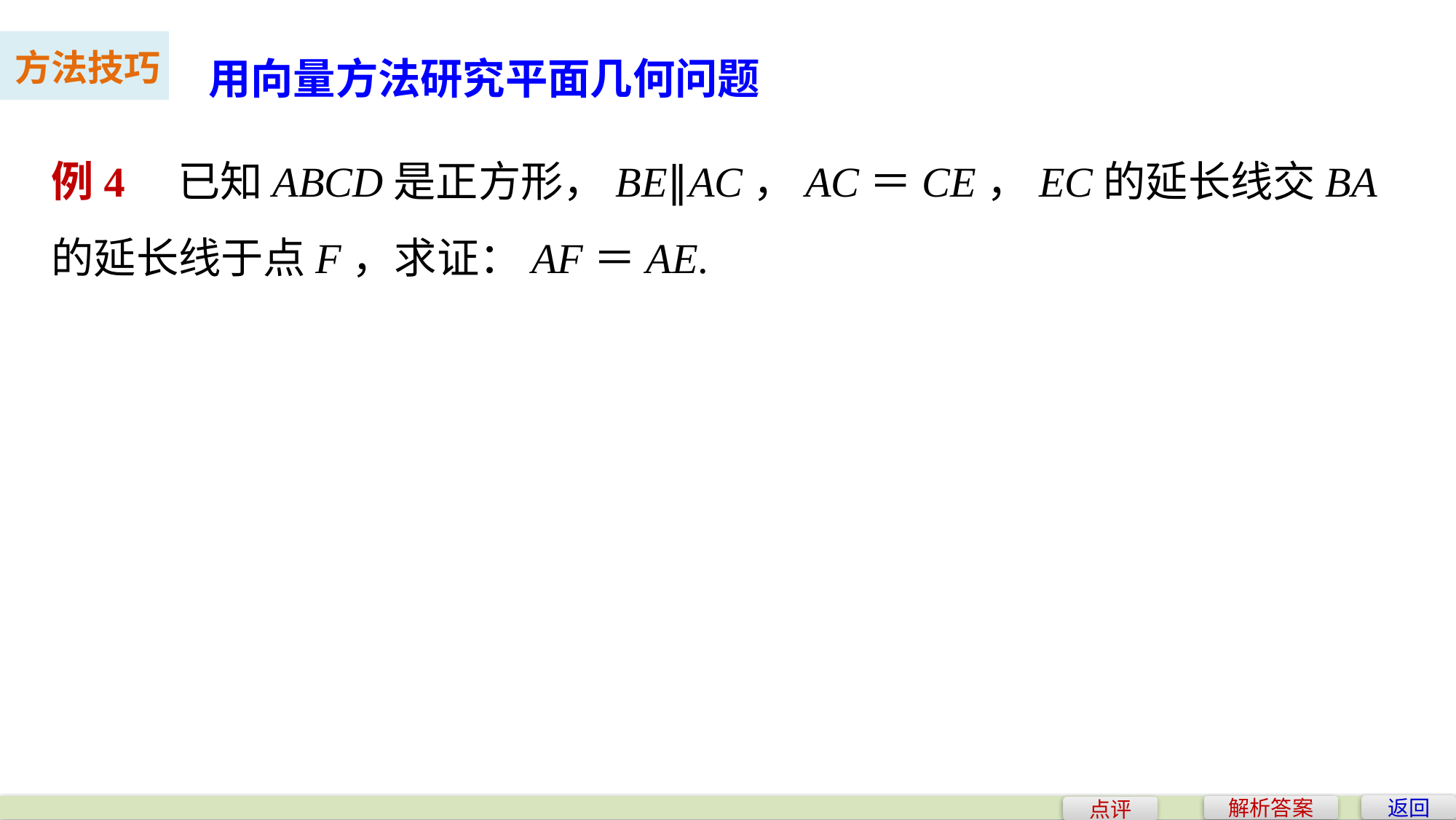

用向量方法研究平面几何问题
方法技巧

例4　已知ABCD是正方形，BE∥AC，AC＝CE，EC的延长线交BA的延长线于点F，求证：AF＝AE.

返回
解析答案

点评